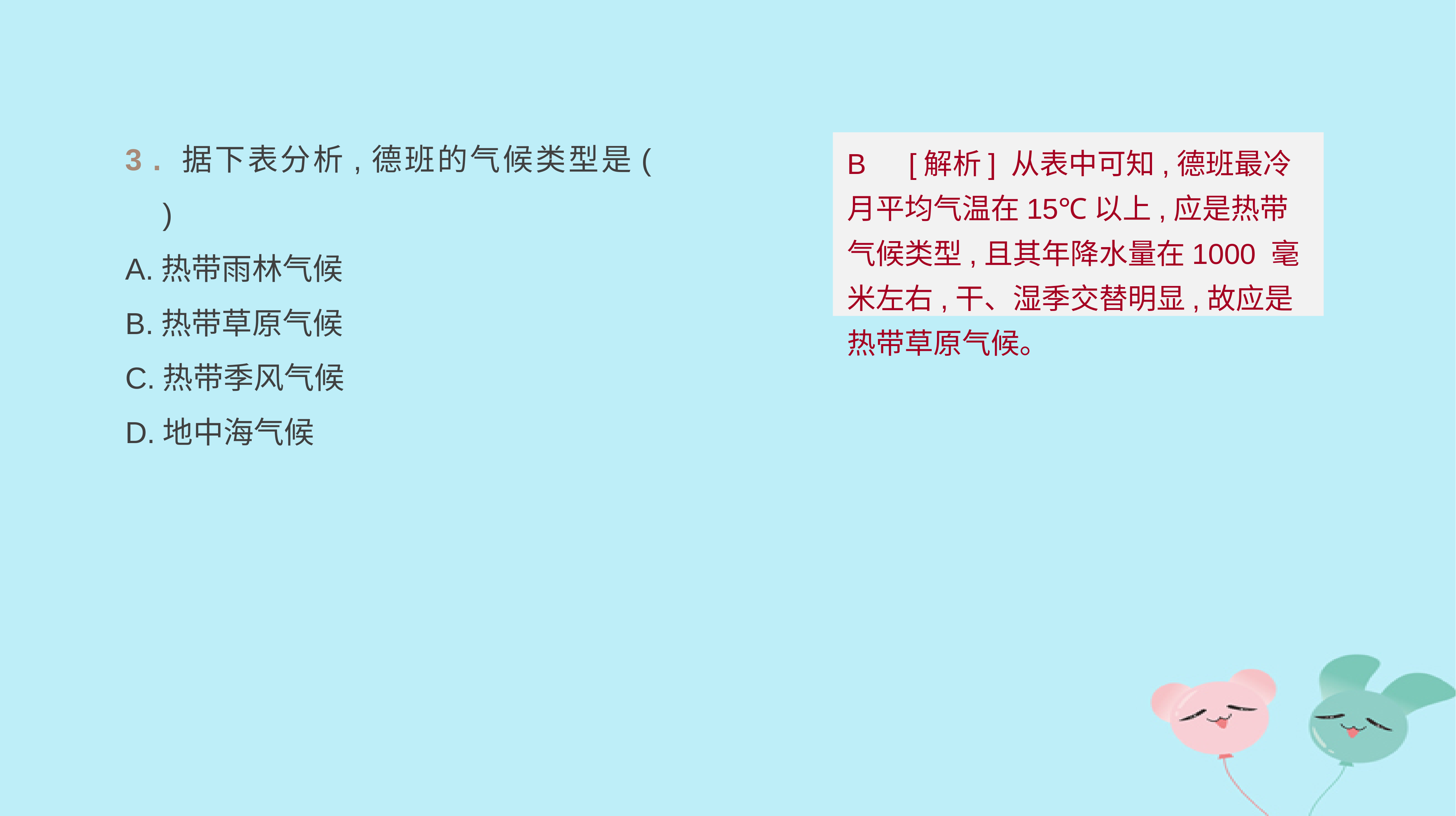

3 . 据下表分析,德班的气候类型是(　　)
A.热带雨林气候
B.热带草原气候
C.热带季风气候
D.地中海气候

B　[解析] 从表中可知,德班最冷月平均气温在15℃以上,应是热带气候类型,且其年降水量在1000 毫米左右,干、湿季交替明显,故应是热带草原气候。